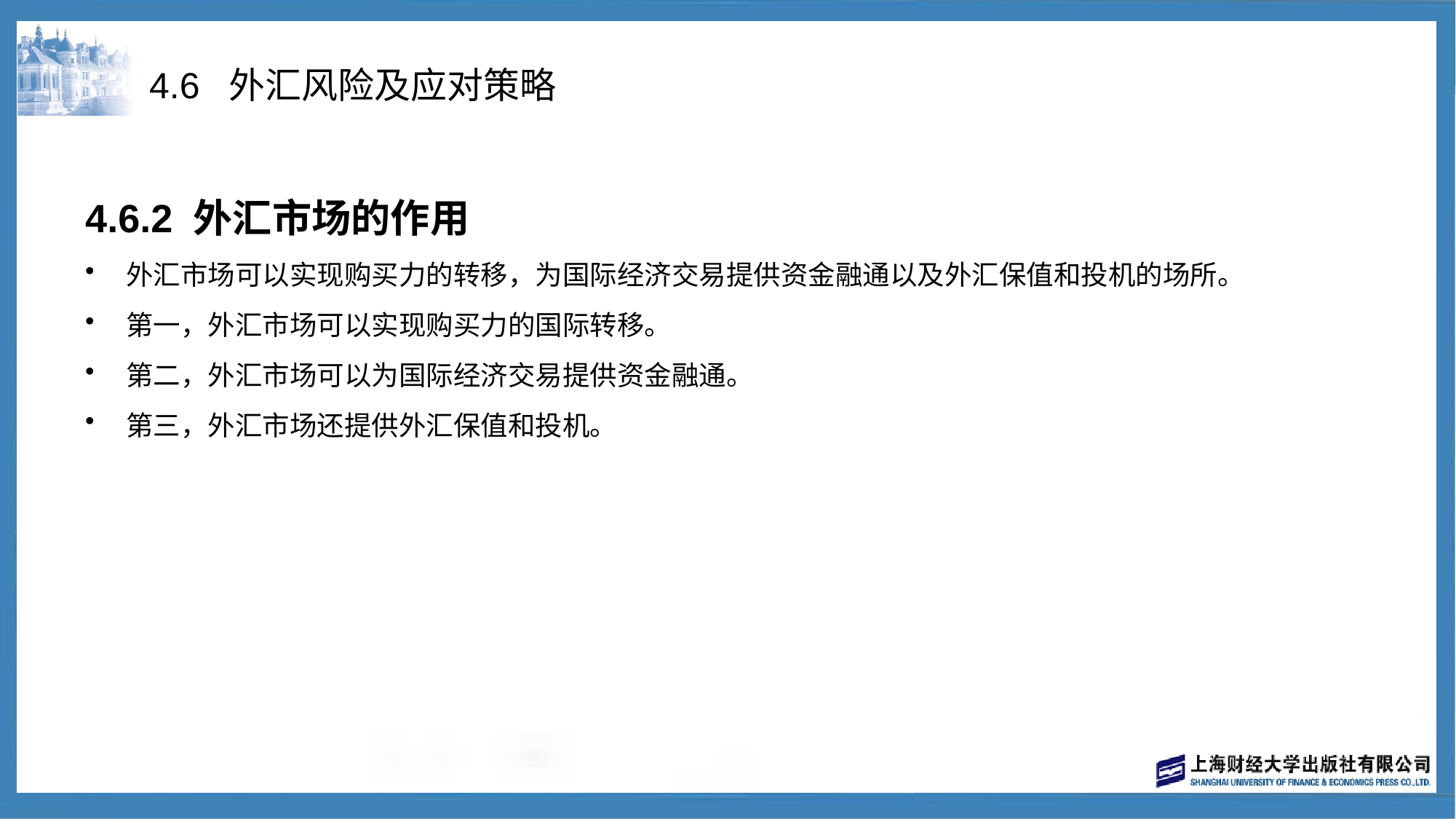

# 4.6  外汇风险及应对策略
4.6.2 外汇市场的作用
外汇市场可以实现购买力的转移，为国际经济交易提供资金融通以及外汇保值和投机的场所。
第一，外汇市场可以实现购买力的国际转移。
第二，外汇市场可以为国际经济交易提供资金融通。
第三，外汇市场还提供外汇保值和投机。